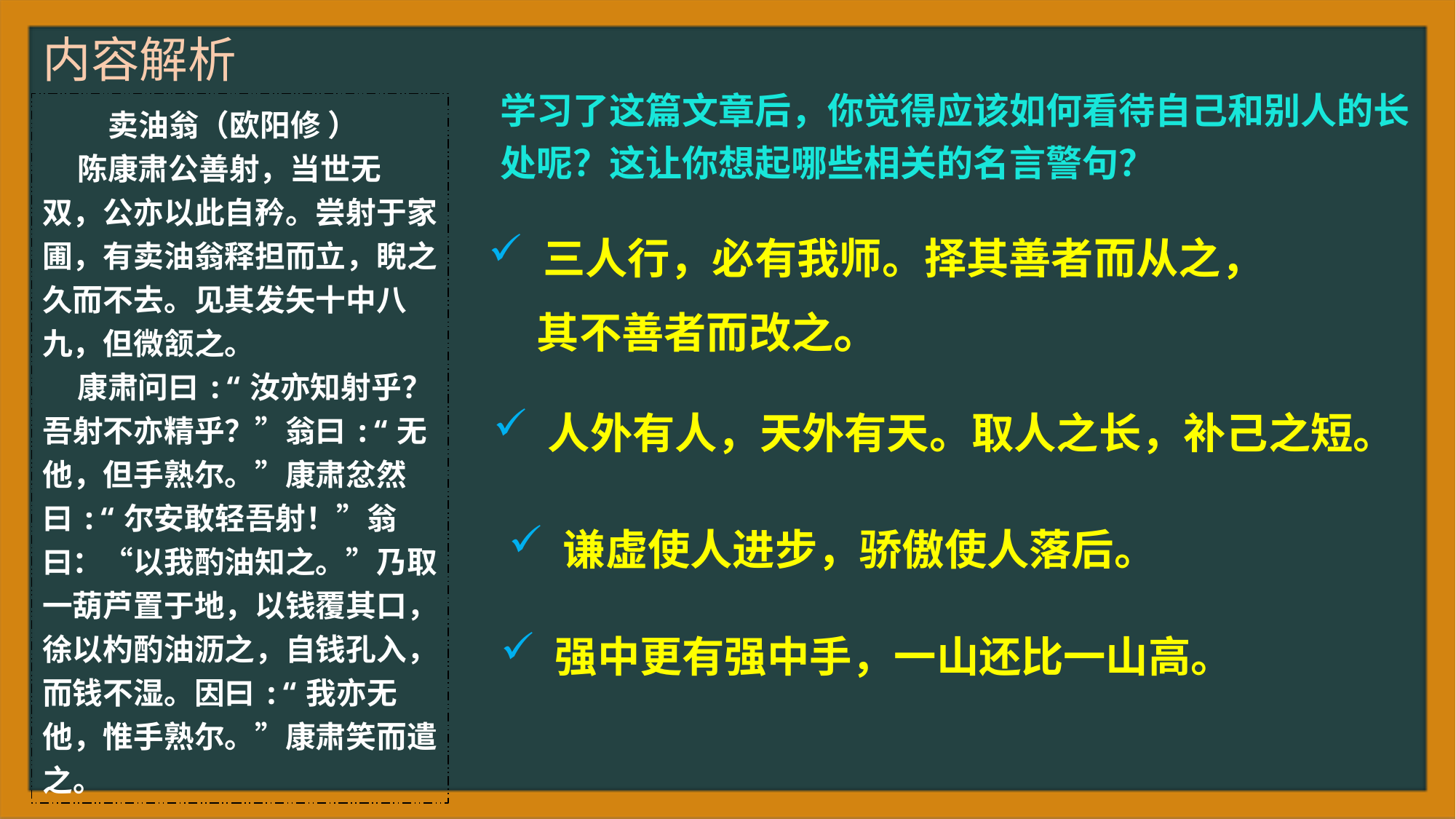

内容解析
学习了这篇文章后，你觉得应该如何看待自己和别人的长处呢？这让你想起哪些相关的名言警句？
卖油翁（欧阳修 ）
    陈康肃公善射，当世无双，公亦以此自矜。尝射于家圃，有卖油翁释担而立，睨之久而不去。见其发矢十中八九，但微颔之。
    康肃问曰:“汝亦知射乎？吾射不亦精乎？”翁曰:“无他，但手熟尔。”康肃忿然曰:“尔安敢轻吾射！”翁曰：“以我酌油知之。”乃取一葫芦置于地，以钱覆其口，徐以杓酌油沥之，自钱孔入，而钱不湿。因曰:“我亦无他，惟手熟尔。”康肃笑而遣之。
三人行，必有我师。择其善者而从之，
    其不善者而改之。
人外有人，天外有天。取人之长，补己之短。
谦虚使人进步，骄傲使人落后。
强中更有强中手，一山还比一山高。